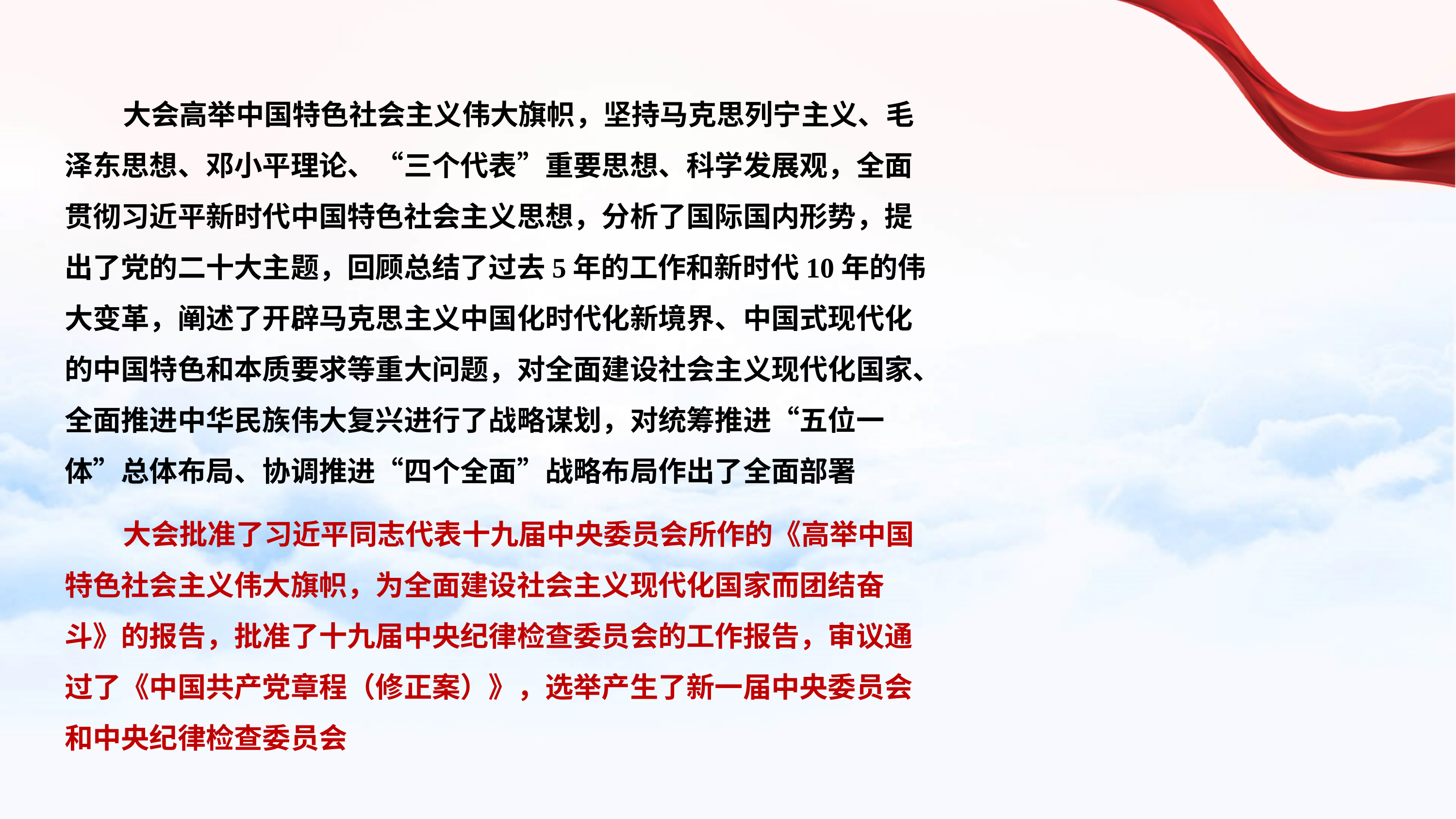

大会高举中国特色社会主义伟大旗帜，坚持马克思列宁主义、毛泽东思想、邓小平理论、“三个代表”重要思想、科学发展观，全面贯彻习近平新时代中国特色社会主义思想，分析了国际国内形势，提出了党的二十大主题，回顾总结了过去5年的工作和新时代10年的伟大变革，阐述了开辟马克思主义中国化时代化新境界、中国式现代化的中国特色和本质要求等重大问题，对全面建设社会主义现代化国家、全面推进中华民族伟大复兴进行了战略谋划，对统筹推进“五位一体”总体布局、协调推进“四个全面”战略布局作出了全面部署
        大会批准了习近平同志代表十九届中央委员会所作的《高举中国特色社会主义伟大旗帜，为全面建设社会主义现代化国家而团结奋斗》的报告，批准了十九届中央纪律检查委员会的工作报告，审议通过了《中国共产党章程（修正案）》，选举产生了新一届中央委员会和中央纪律检查委员会